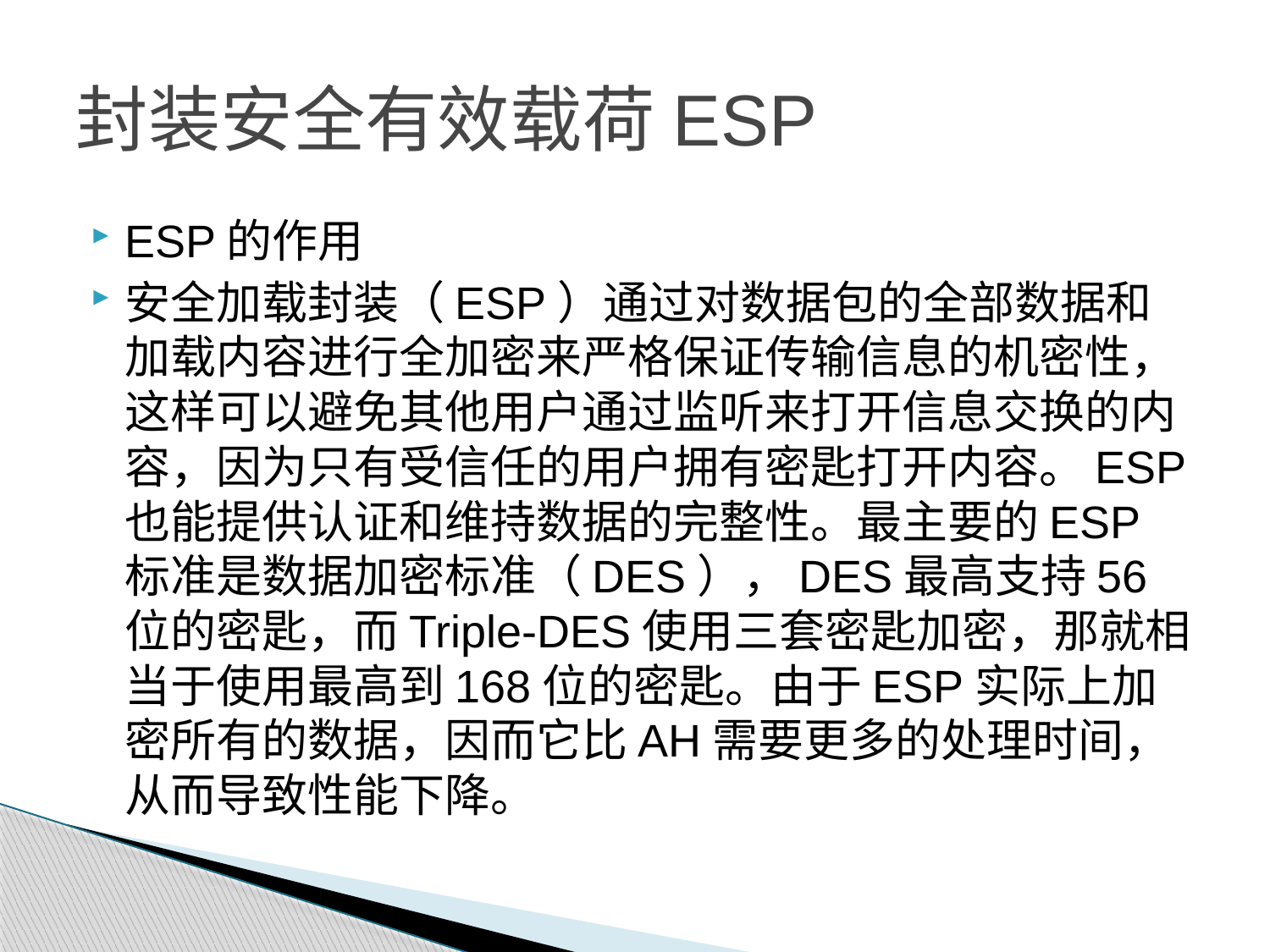

# 封装安全有效载荷ESP
ESP的作用
安全加载封装（ESP）通过对数据包的全部数据和加载内容进行全加密来严格保证传输信息的机密性，这样可以避免其他用户通过监听来打开信息交换的内容，因为只有受信任的用户拥有密匙打开内容。ESP也能提供认证和维持数据的完整性。最主要的ESP标准是数据加密标准（DES），DES最高支持56位的密匙，而Triple-DES使用三套密匙加密，那就相当于使用最高到168位的密匙。由于ESP实际上加密所有的数据，因而它比AH需要更多的处理时间，从而导致性能下降。